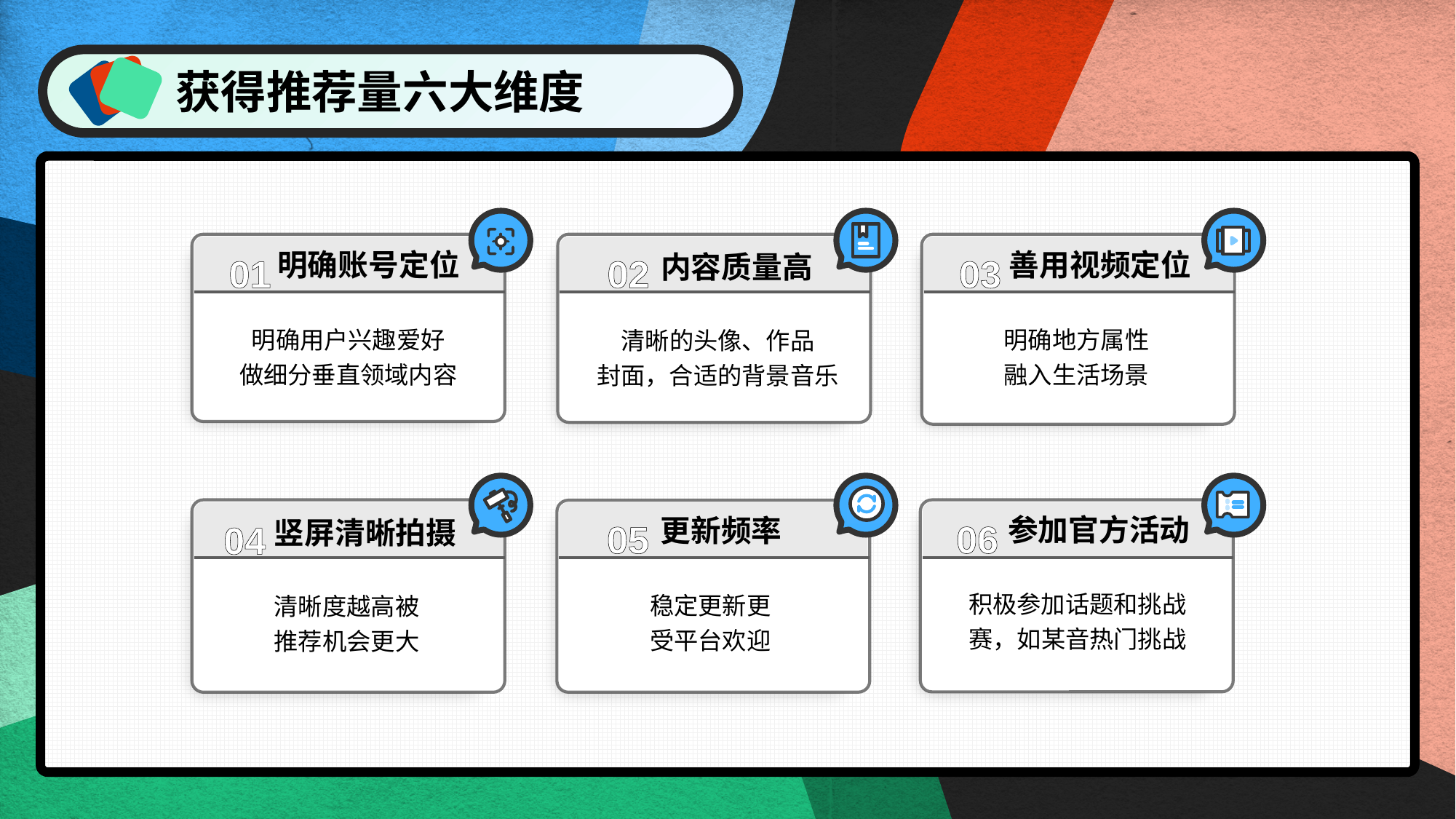

获得推荐量六大维度

01
明确账号定位

02
内容质量高

03
善用视频定位

明确用户兴趣爱好
做细分垂直领域内容
明确地方属性
融入生活场景
清晰的头像、作品
封面，合适的背景音乐

04
竖屏清晰拍摄

05
更新频率

06
参加官方活动

积极参加话题和挑战赛，如某音热门挑战
稳定更新更
受平台欢迎
清晰度越高被
推荐机会更大